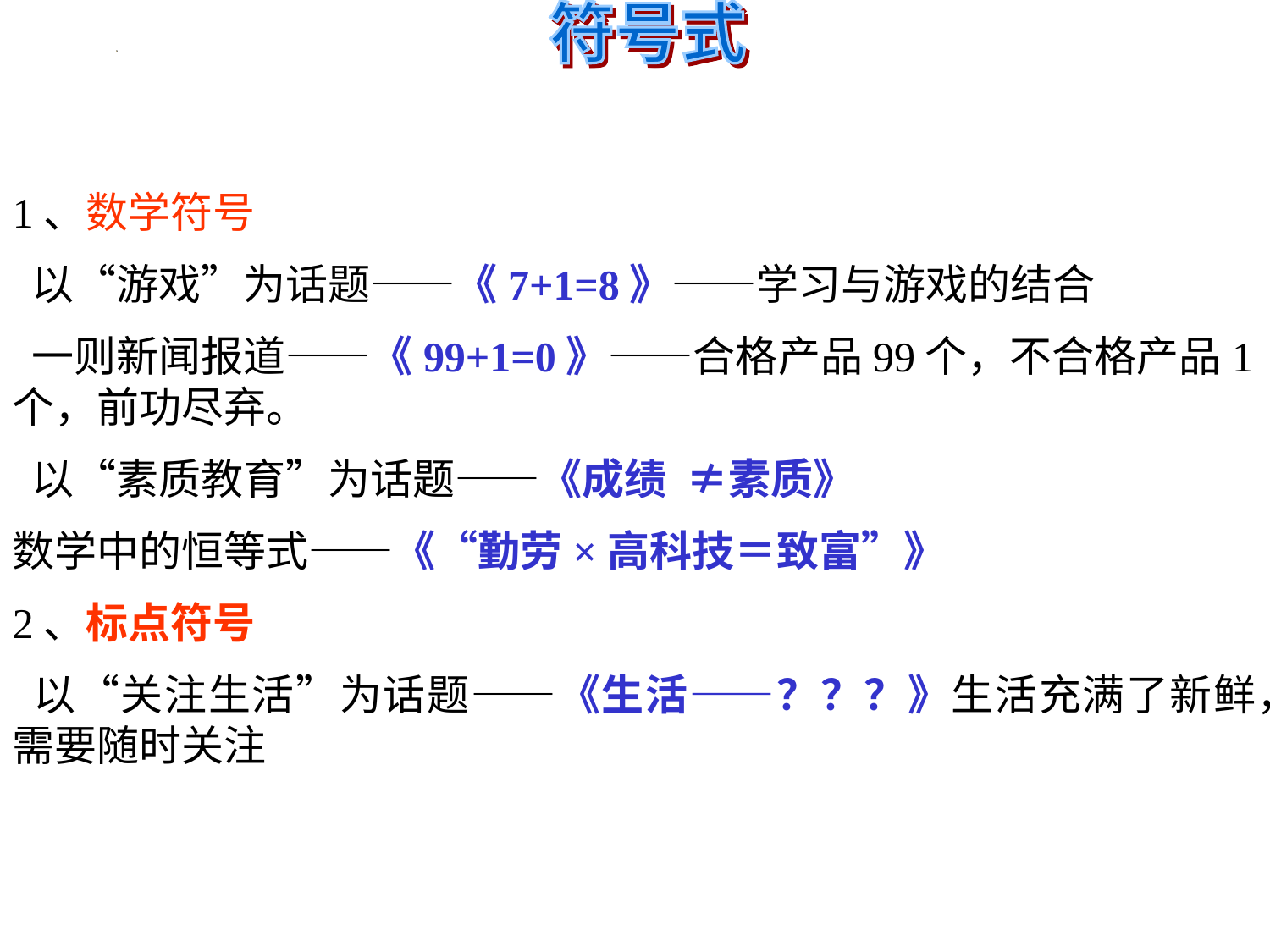

符号式
1、数学符号
 以“游戏”为话题——《7+1=8》——学习与游戏的结合
 一则新闻报道——《99+1=0》——合格产品99个，不合格产品1个，前功尽弃。
 以“素质教育”为话题——《成绩  ≠素质》
数学中的恒等式——《“勤劳×高科技＝致富”》
2、标点符号
 以“关注生活”为话题——《生活——？？？》生活充满了新鲜，需要随时关注